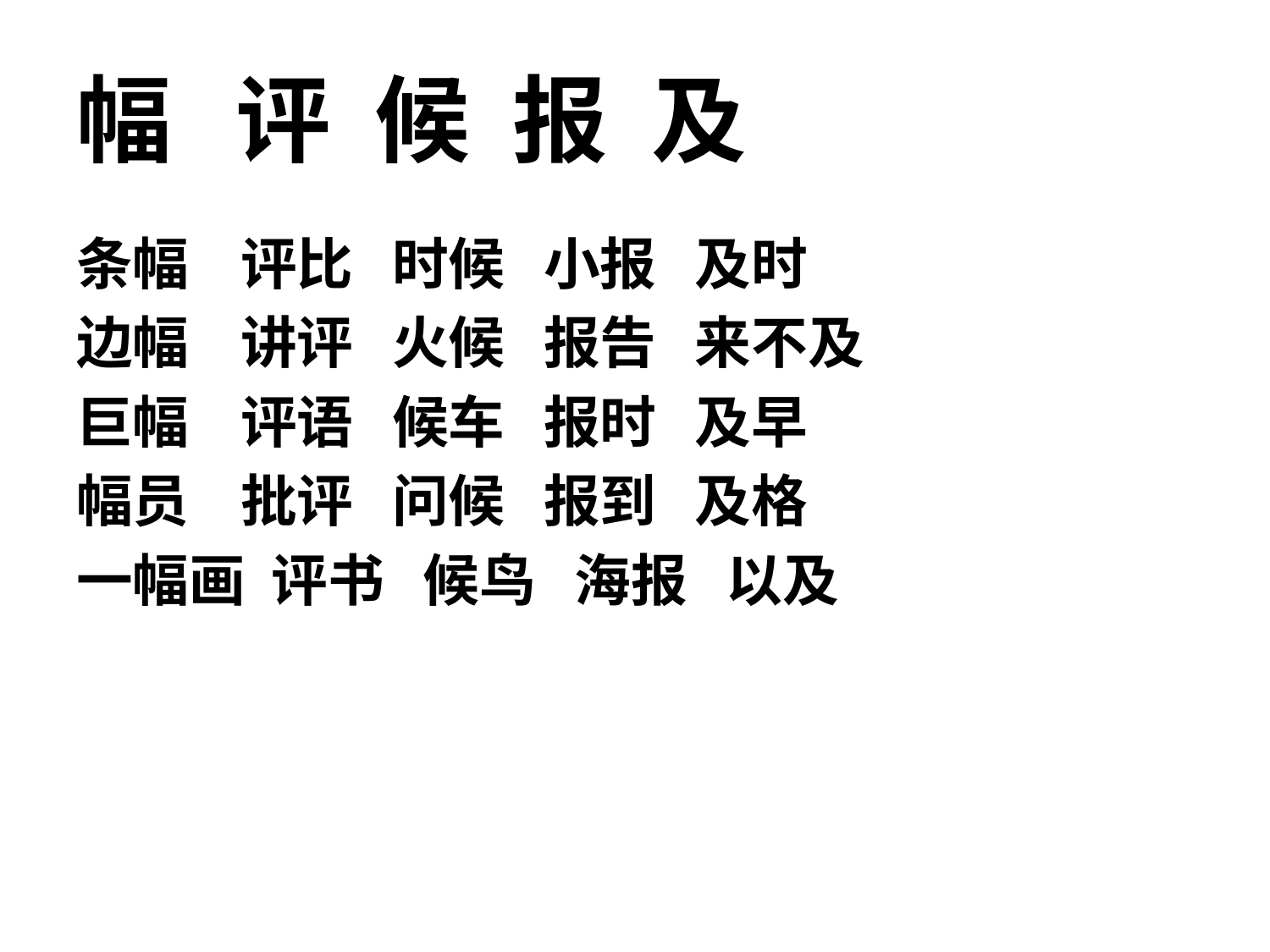

# 幅   评  候  报  及
条幅    评比   时候   小报   及时
边幅    讲评   火候   报告   来不及
巨幅    评语   候车   报时   及早
幅员    批评   问候   报到   及格
一幅画  评书   候鸟   海报   以及